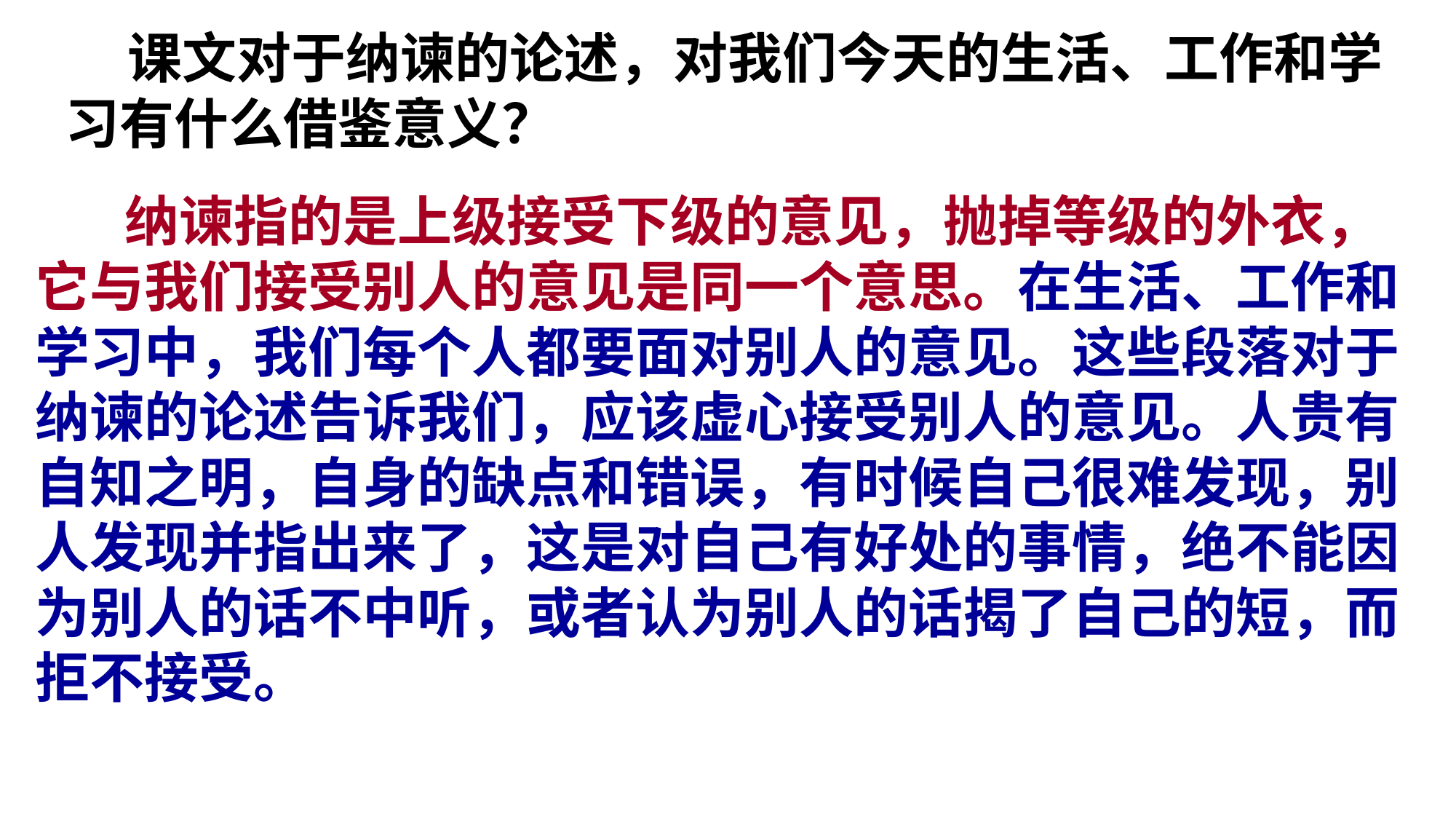

课文对于纳谏的论述，对我们今天的生活、工作和学习有什么借鉴意义？
       纳谏指的是上级接受下级的意见，抛掉等级的外衣，它与我们接受别人的意见是同一个意思。在生活、工作和学习中，我们每个人都要面对别人的意见。这些段落对于纳谏的论述告诉我们，应该虚心接受别人的意见。人贵有自知之明，自身的缺点和错误，有时候自己很难发现，别人发现并指出来了，这是对自己有好处的事情，绝不能因为别人的话不中听，或者认为别人的话揭了自己的短，而拒不接受。